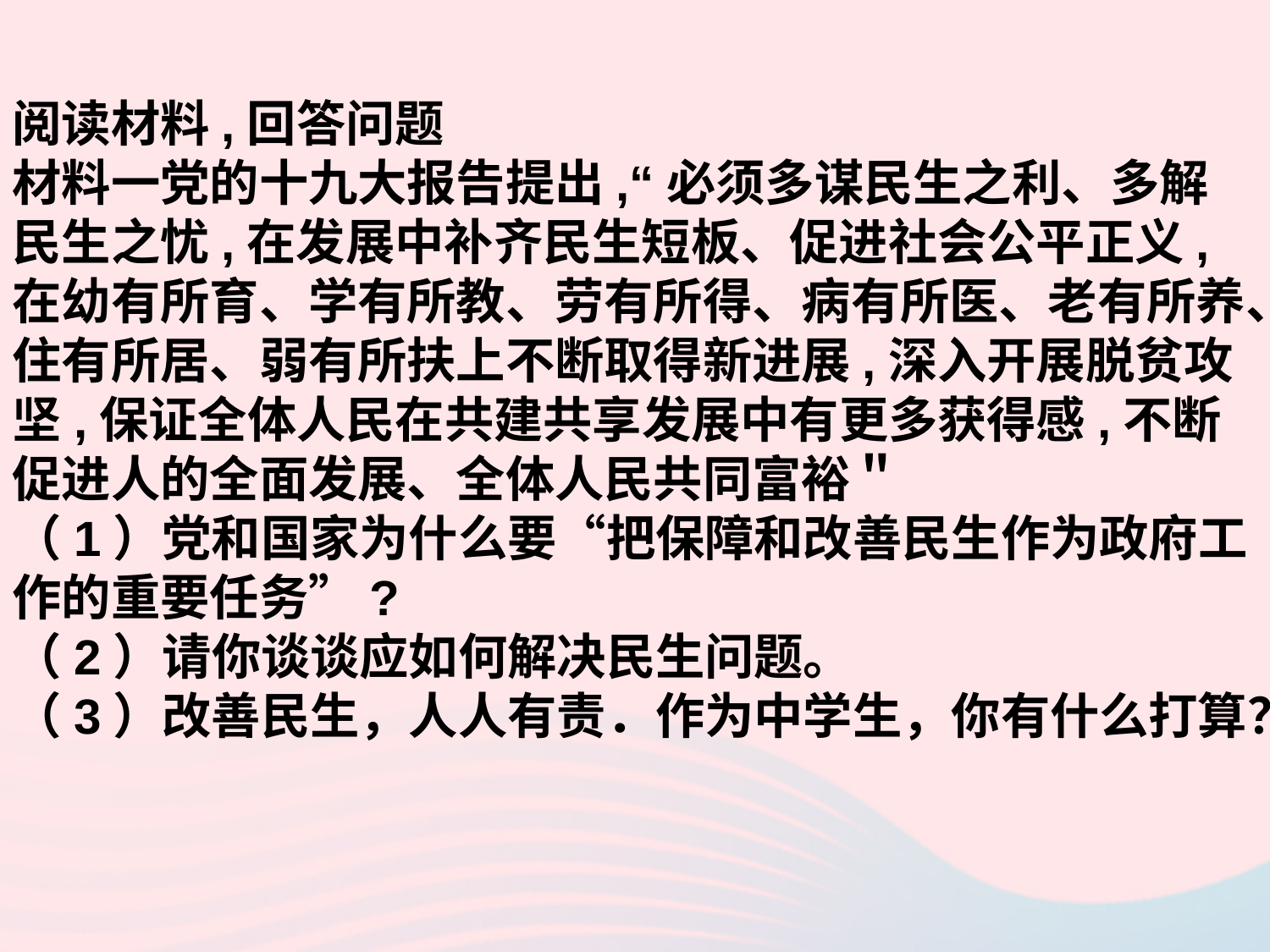

阅读材料,回答问题
材料一党的十九大报告提出,“必须多谋民生之利、多解民生之忧,在发展中补齐民生短板、促进社会公平正义,在幼有所育、学有所教、劳有所得、病有所医、老有所养、住有所居、弱有所扶上不断取得新进展,深入开展脱贫攻坚,保证全体人民在共建共享发展中有更多获得感,不断促进人的全面发展、全体人民共同富裕＂
（1）党和国家为什么要“把保障和改善民生作为政府工作的重要任务”?
（2）请你谈谈应如何解决民生问题。
（3）改善民生，人人有责．作为中学生，你有什么打算？